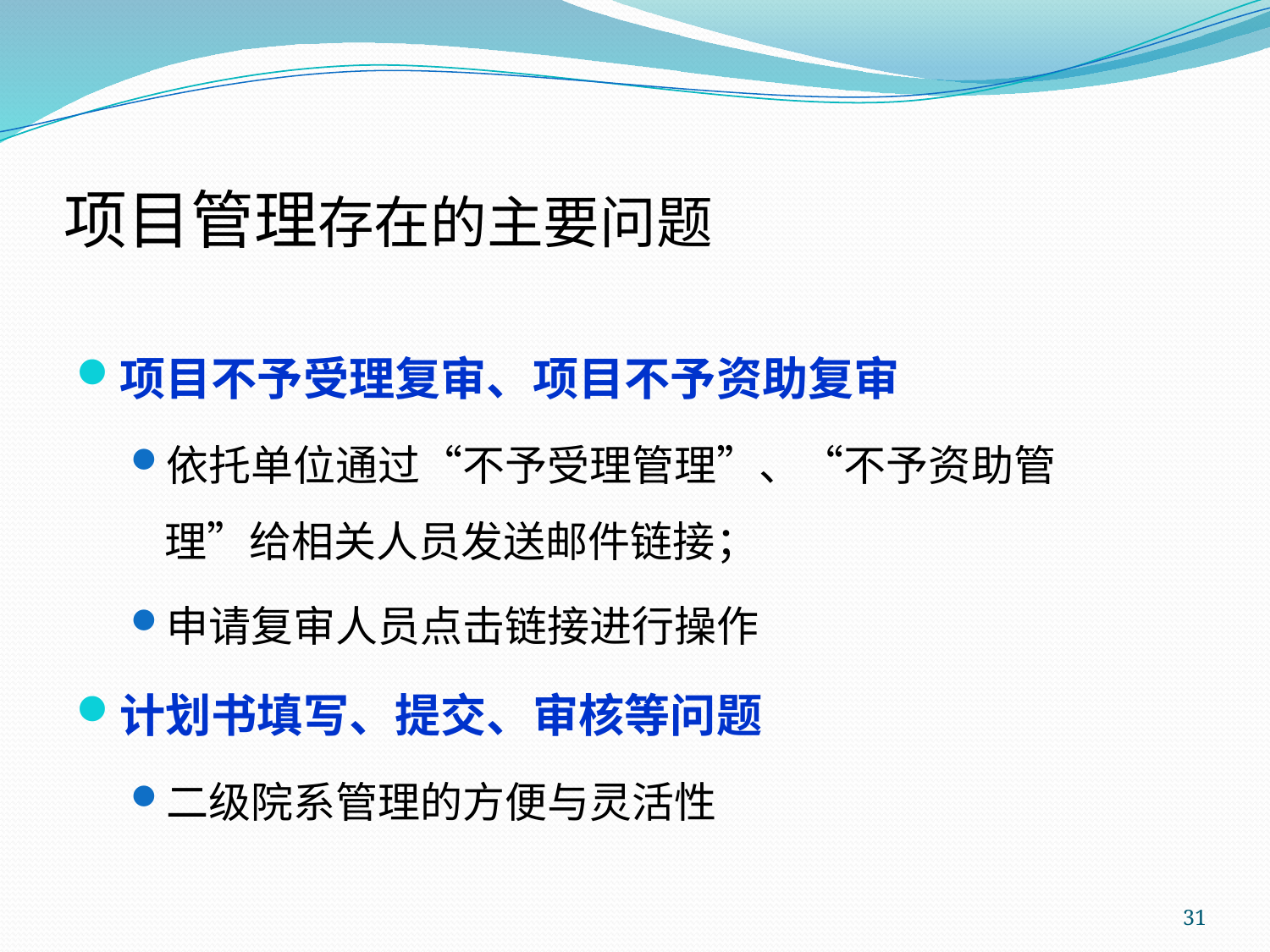

# 项目管理存在的主要问题
项目不予受理复审、项目不予资助复审
依托单位通过“不予受理管理”、“不予资助管理”给相关人员发送邮件链接；
申请复审人员点击链接进行操作
计划书填写、提交、审核等问题
二级院系管理的方便与灵活性

31